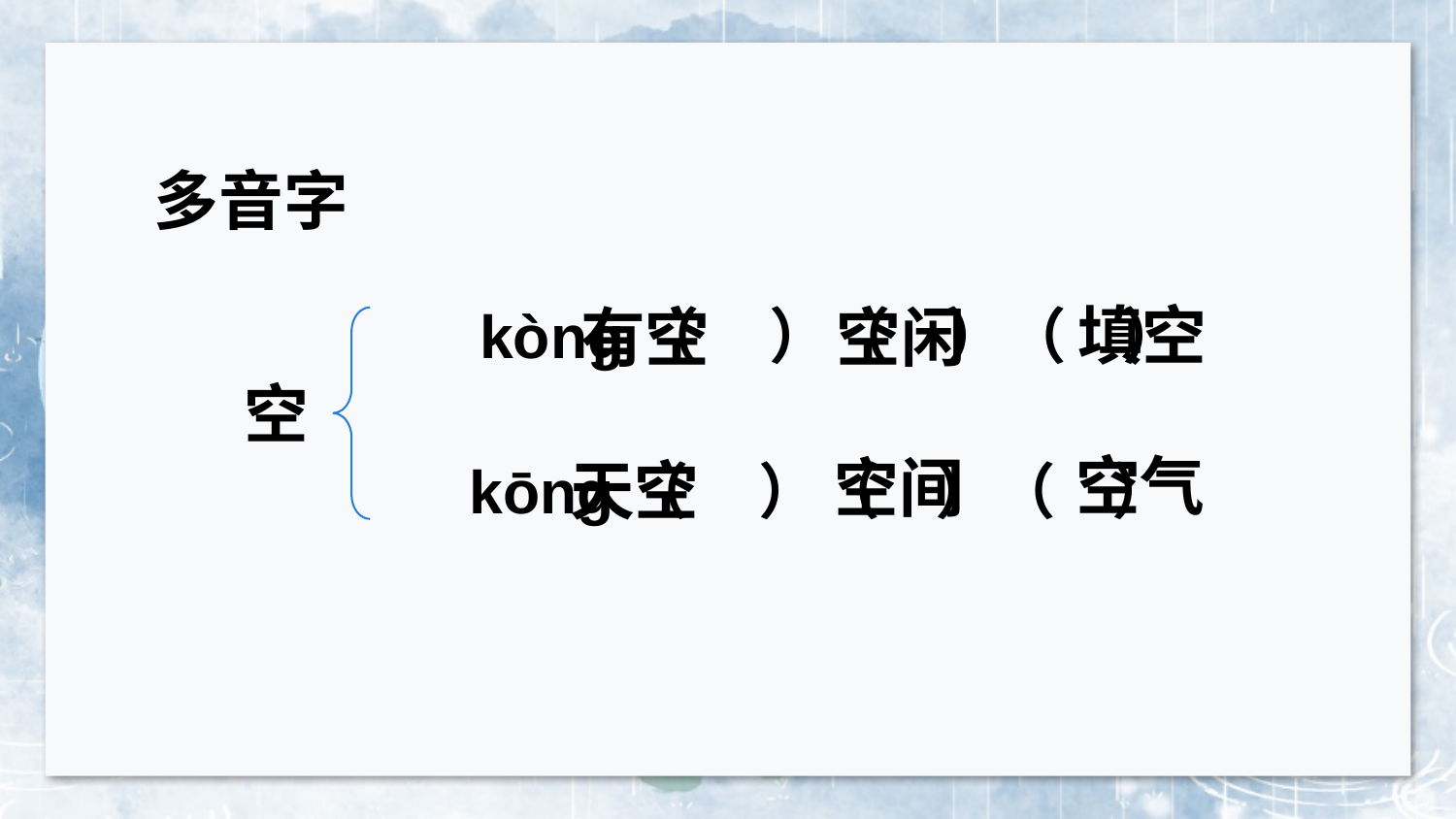

多音字
填空
有空
空闲
kònɡ（     ）（    ）（    ）

空
空气
空间
天空
kōnɡ（     ）（    ）（    ）